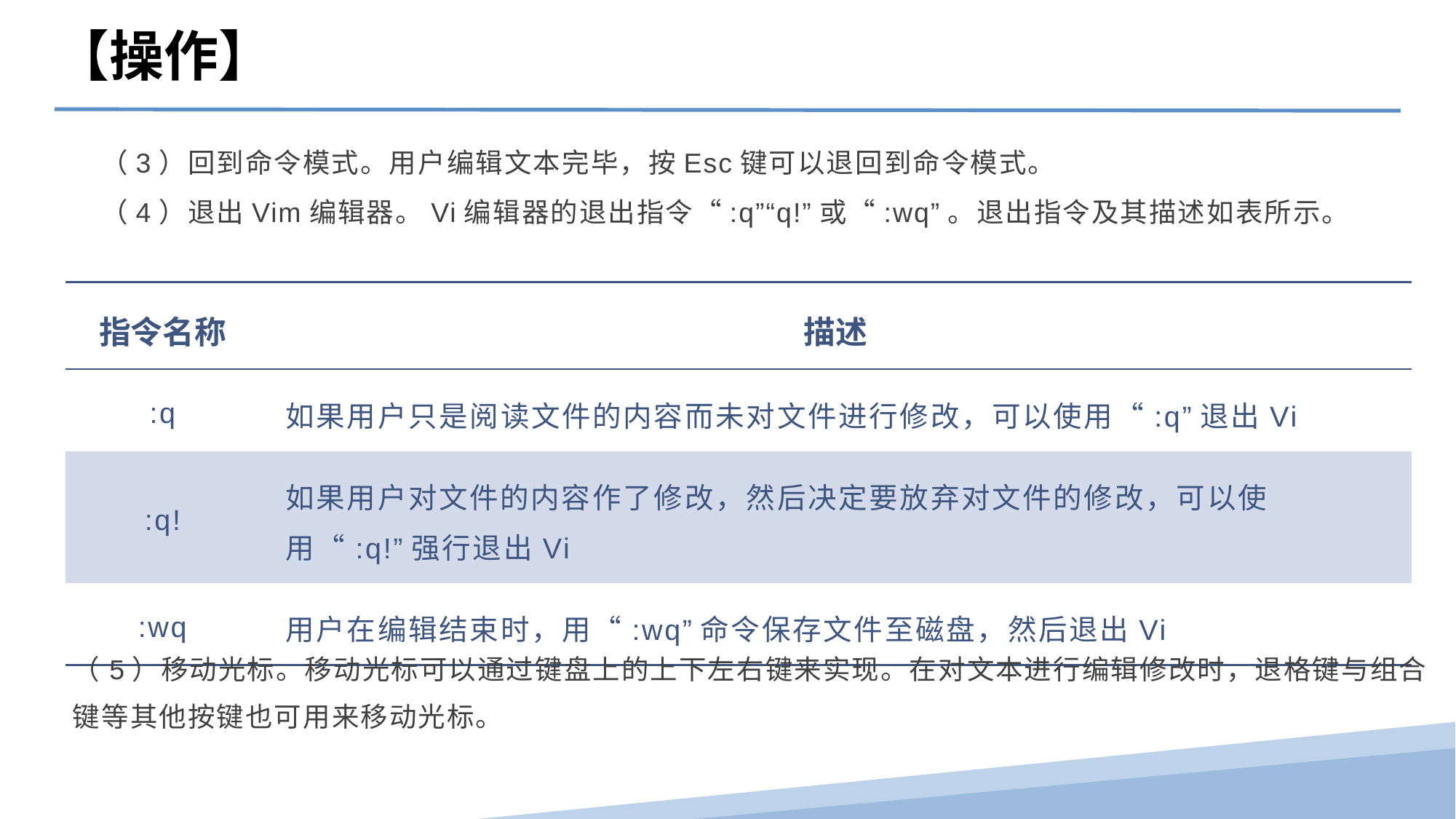

【操作】
（3）回到命令模式。用户编辑文本完毕，按Esc键可以退回到命令模式。
（4）退出Vim编辑器。Vi编辑器的退出指令“:q”“q!”或“:wq”。退出指令及其描述如表所示。
| 指令名称 | 描述 |
| --- | --- |
| :q | 如果用户只是阅读文件的内容而未对文件进行修改，可以使用“:q”退出Vi |
| :q! | 如果用户对文件的内容作了修改，然后决定要放弃对文件的修改，可以使用“:q!”强行退出Vi |
| :wq | 用户在编辑结束时，用“:wq”命令保存文件至磁盘，然后退出Vi |
（5）移动光标。移动光标可以通过键盘上的上下左右键来实现。在对文本进行编辑修改时，退格键与组合键等其他按键也可用来移动光标。